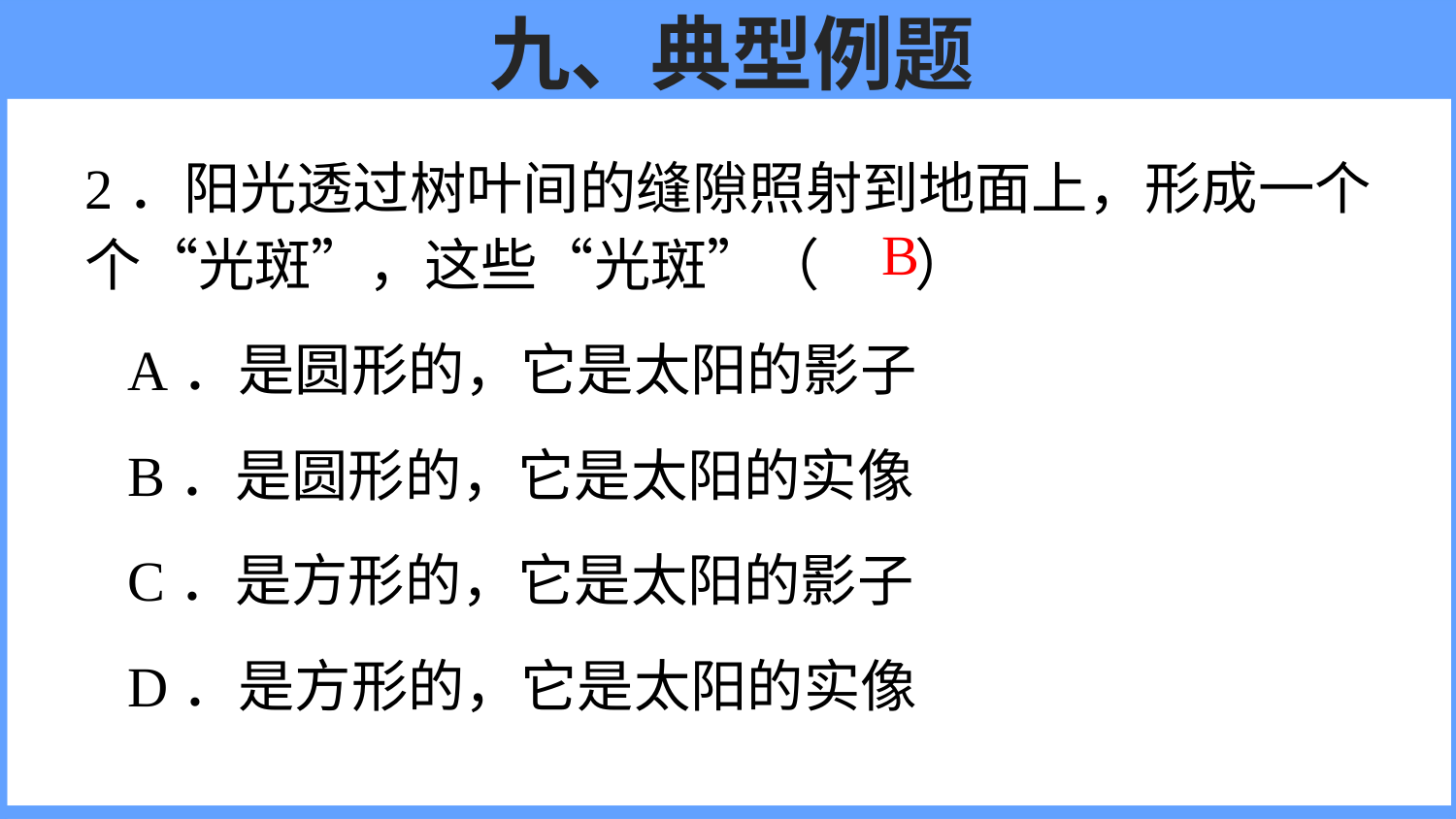

# 九、典型例题
2．阳光透过树叶间的缝隙照射到地面上，形成一个个“光斑”，这些“光斑”（　   ）
   A．是圆形的，它是太阳的影子
   B．是圆形的，它是太阳的实像
   C．是方形的，它是太阳的影子
   D．是方形的，它是太阳的实像
B